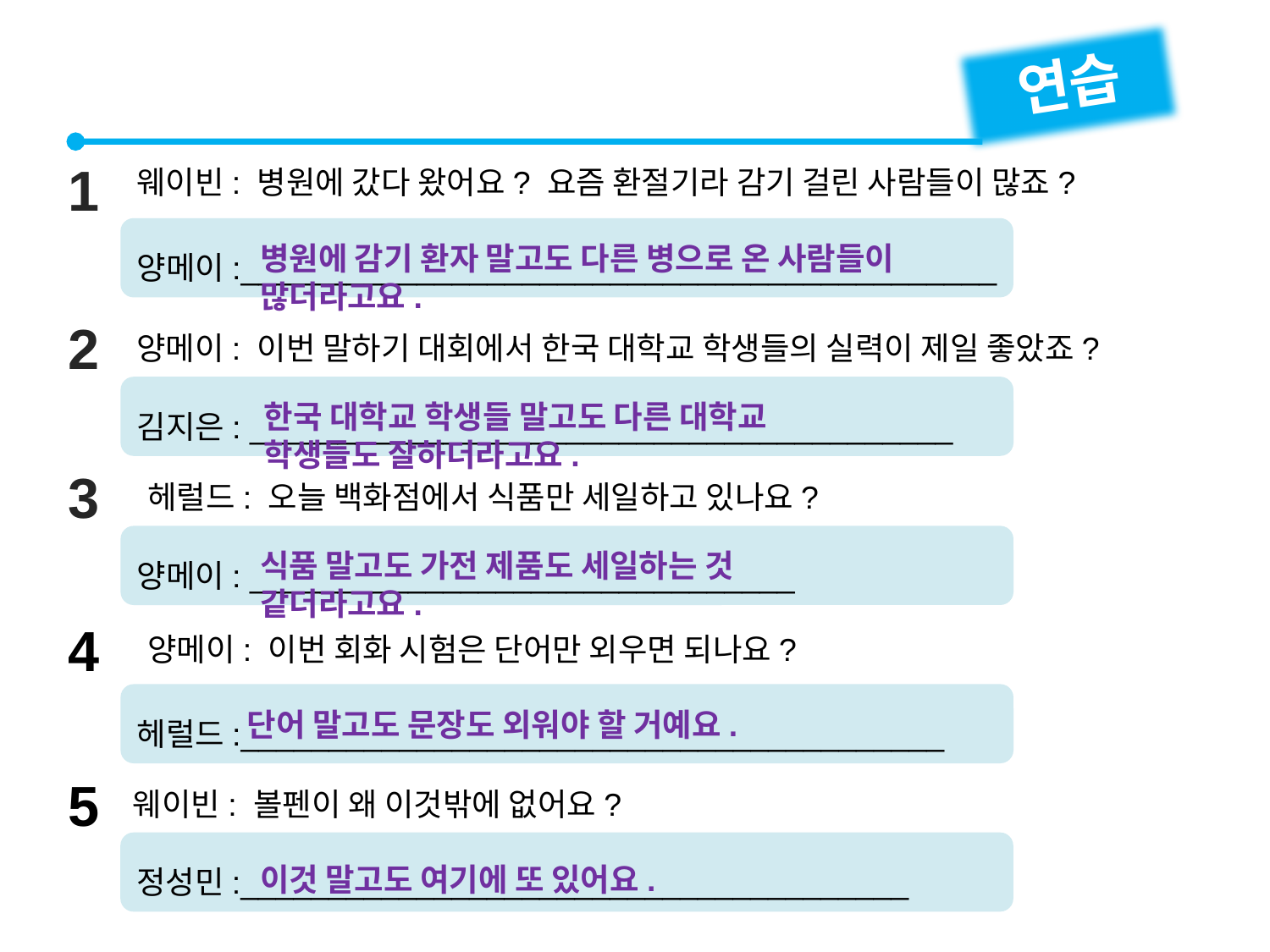

연습
1
웨이빈: 병원에 갔다 왔어요? 요즘 환절기라 감기 걸린 사람들이 많죠?
양메이:___________________________________________
병원에 감기 환자 말고도 다른 병으로 온 사람들이 많더라고요.
2
양메이: 이번 말하기 대회에서 한국 대학교 학생들의 실력이 제일 좋았죠?
김지은: ________________________________________
한국 대학교 학생들 말고도 다른 대학교 학생들도 잘하더라고요.
3
헤럴드: 오늘 백화점에서 식품만 세일하고 있나요?
양메이: _______________________________
식품 말고도 가전 제품도 세일하는 것 같더라고요.
4
양메이: 이번 회화 시험은 단어만 외우면 되나요?
헤럴드:________________________________________
단어 말고도 문장도 외워야 할 거예요.
5
웨이빈: 볼펜이 왜 이것밖에 없어요?
정성민:______________________________________
이것 말고도 여기에 또 있어요.